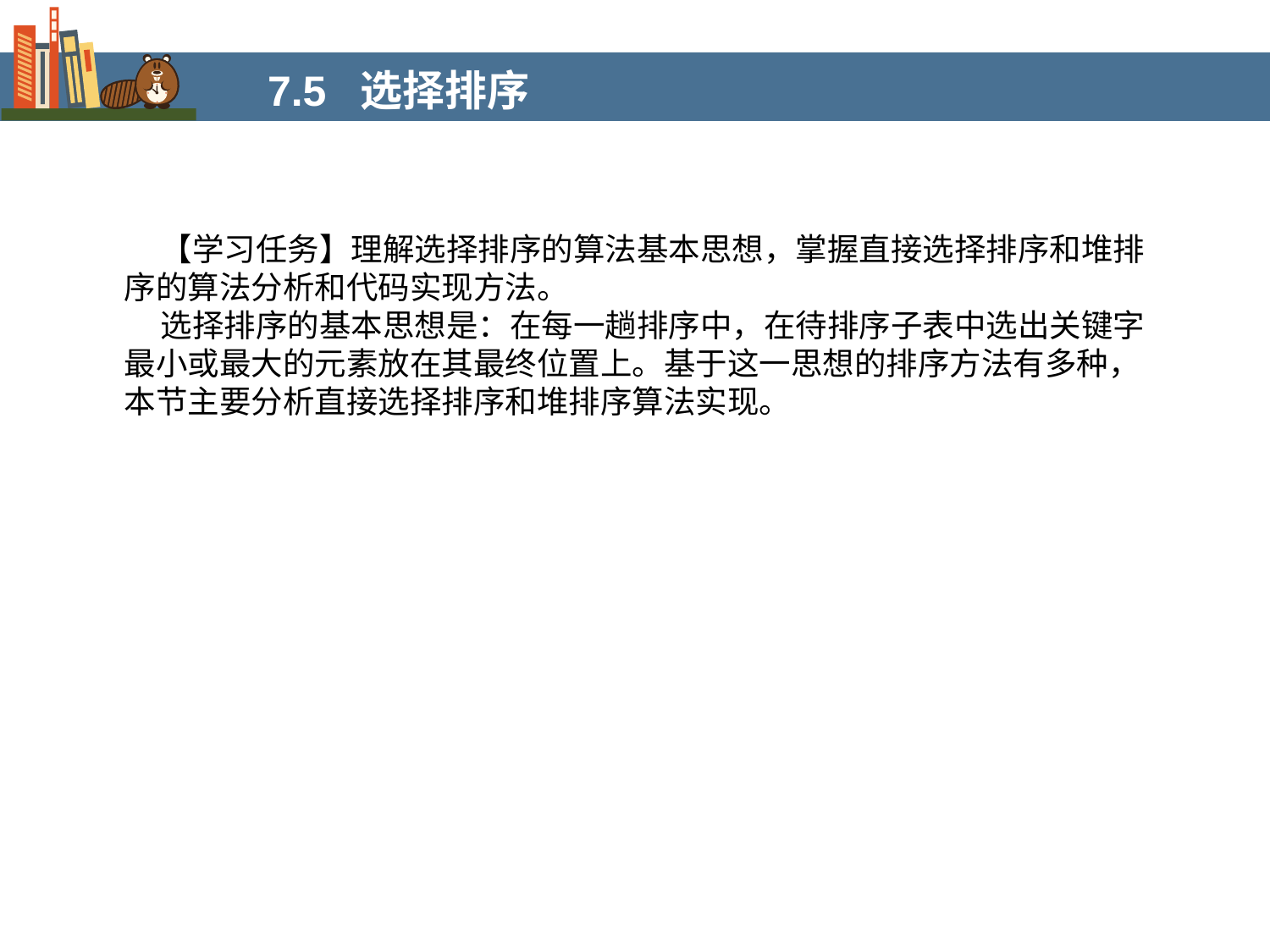

7.5  选择排序

    【学习任务】理解选择排序的算法基本思想，掌握直接选择排序和堆排序的算法分析和代码实现方法。
    选择排序的基本思想是：在每一趟排序中，在待排序子表中选出关键字最小或最大的元素放在其最终位置上。基于这一思想的排序方法有多种，本节主要分析直接选择排序和堆排序算法实现。